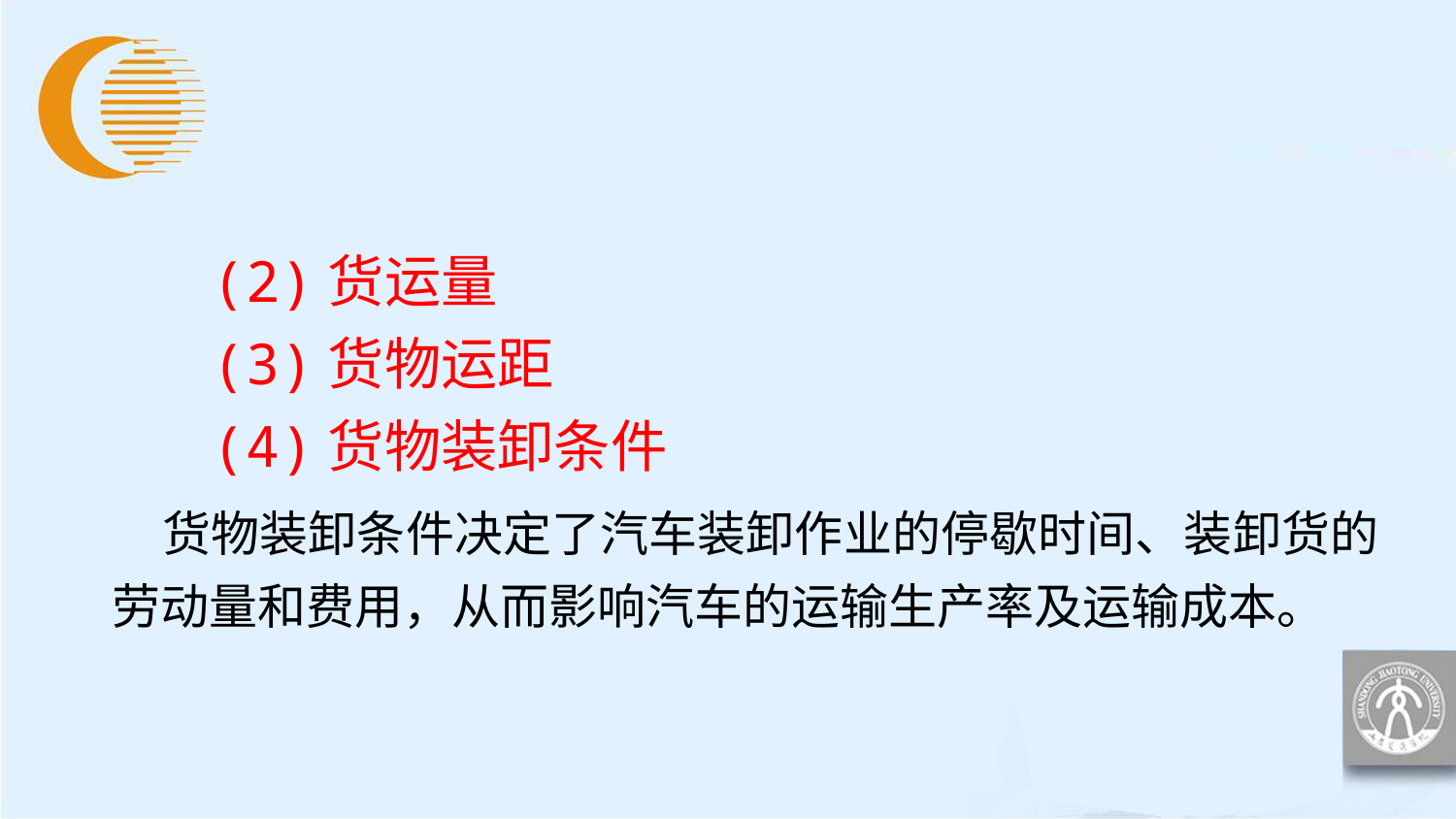

(2)货运量
(3)货物运距
(4)货物装卸条件
     货物装卸条件决定了汽车装卸作业的停歇时间、装卸货的劳动量和费用，从而影响汽车的运输生产率及运输成本。